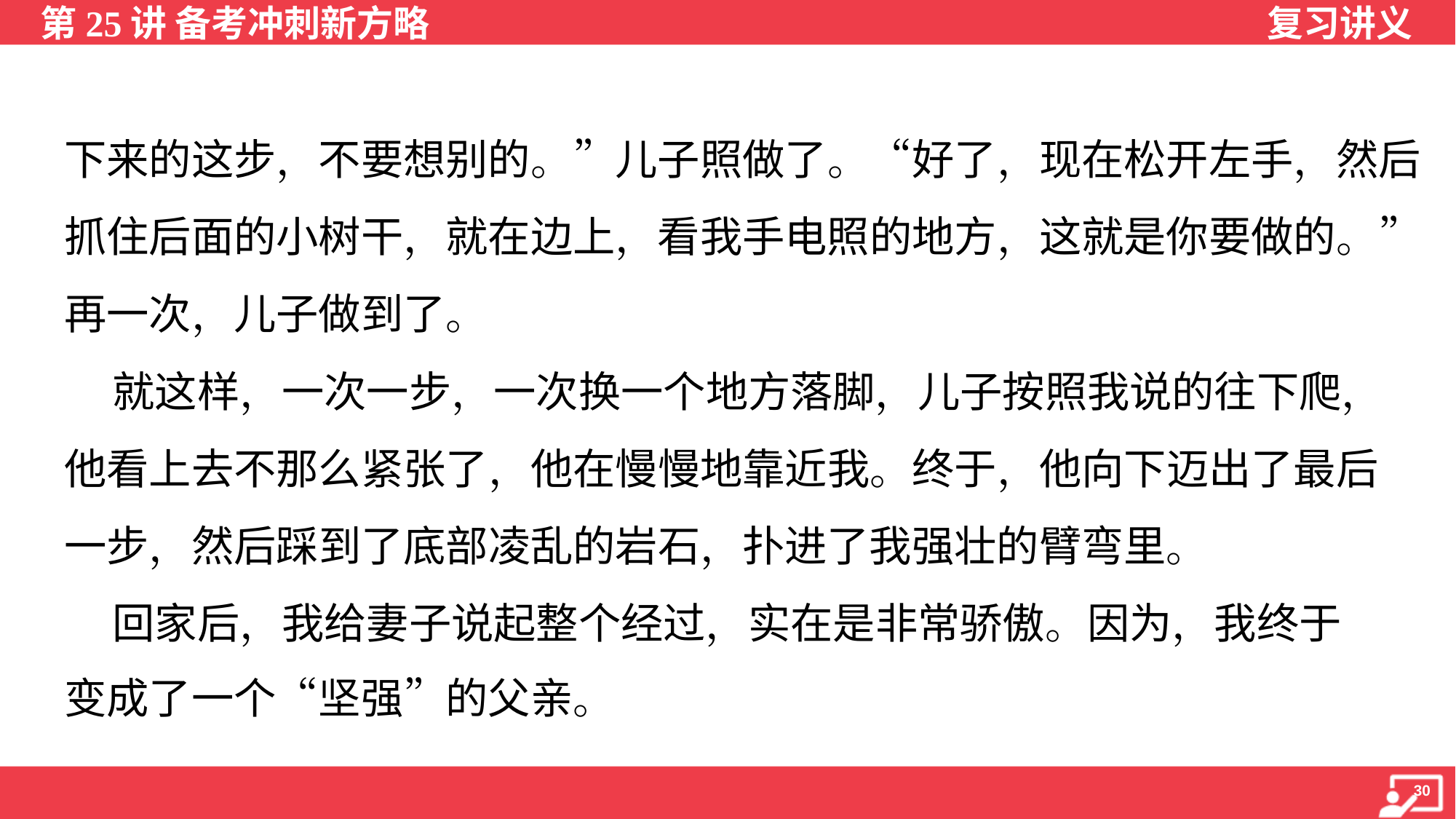

下来的这步，不要想别的。”儿子照做了。“好了，现在松开左手，然后
抓住后面的小树干，就在边上，看我手电照的地方，这就是你要做的。”
再一次，儿子做到了。
    就这样，一次一步，一次换一个地方落脚，儿子按照我说的往下爬，
他看上去不那么紧张了，他在慢慢地靠近我。终于，他向下迈出了最后
一步，然后踩到了底部凌乱的岩石，扑进了我强壮的臂弯里。
    回家后，我给妻子说起整个经过，实在是非常骄傲。因为，我终于
变成了一个“坚强”的父亲。